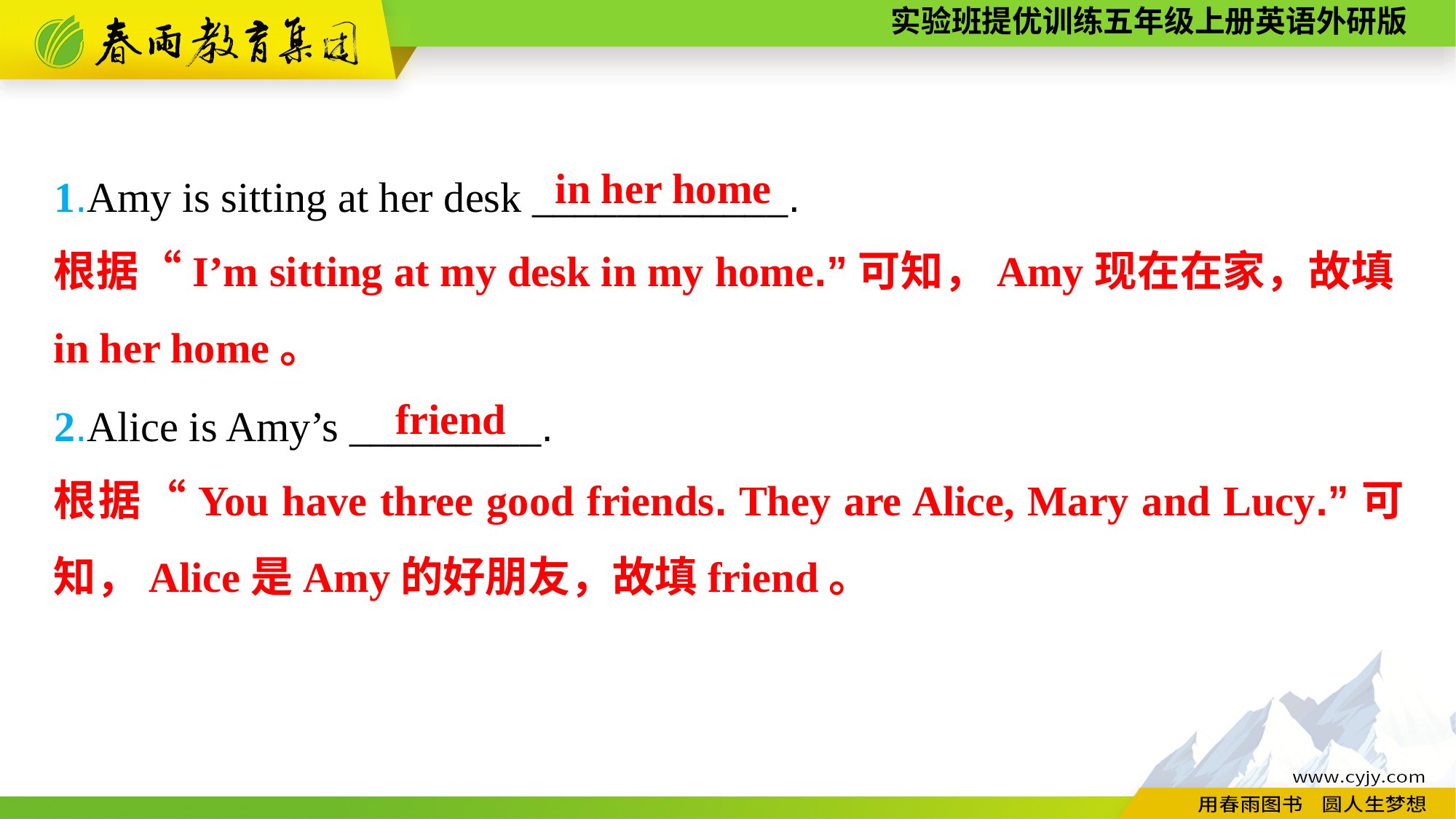

1.Amy is sitting at her desk ____________.

2.Alice is Amy’s _________.
in her home
根据“I’m sitting at my desk in my home.”可知，Amy现在在家，故填in her home。
friend
根据“You have three good friends. They are Alice, Mary and Lucy.”可知，Alice是Amy的好朋友，故填friend。